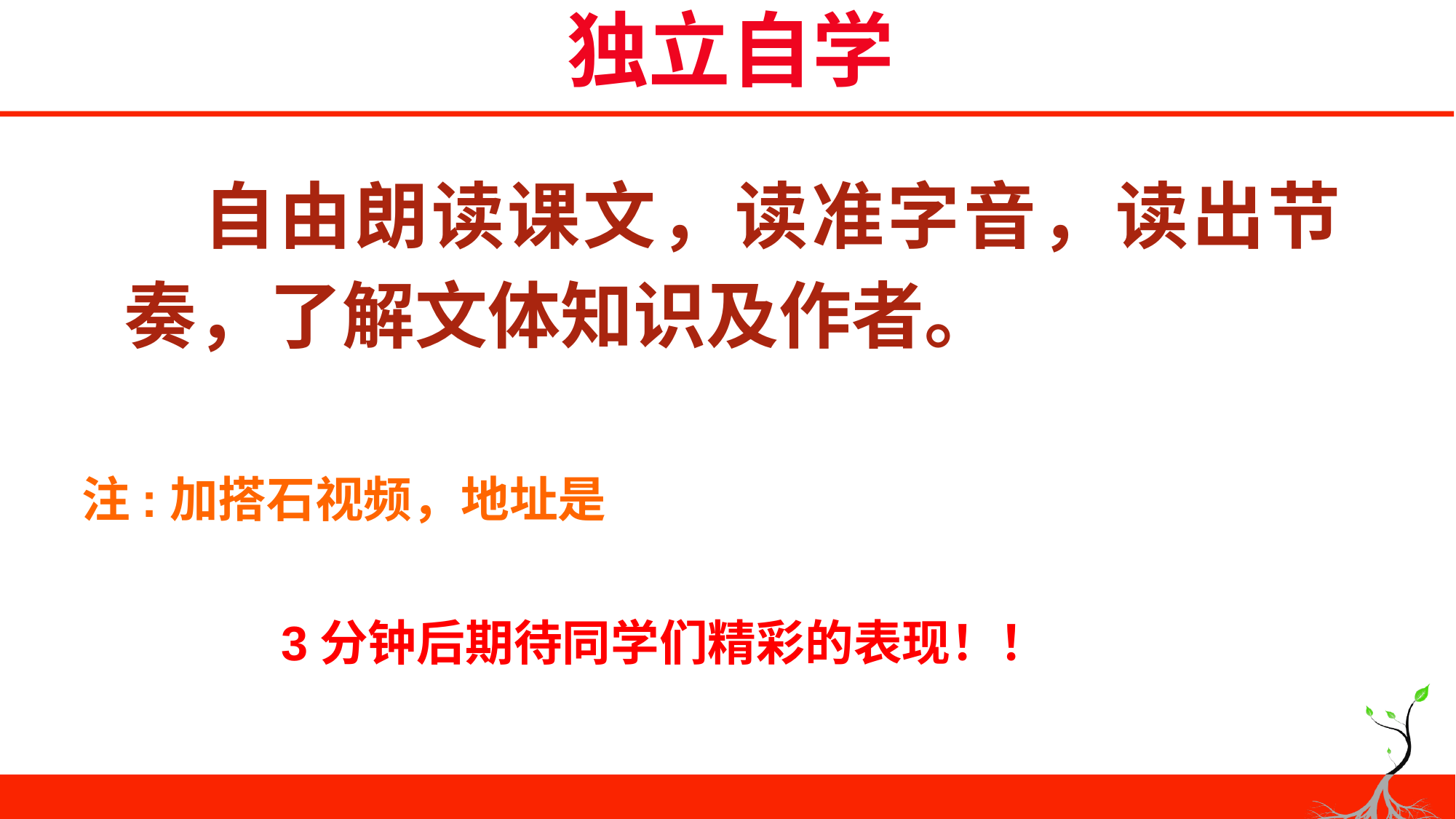

# 独立自学
    自由朗读课文，读准字音，读出节奏，了解文体知识及作者。

注:加搭石视频，地址是
 3分钟后期待同学们精彩的表现！！